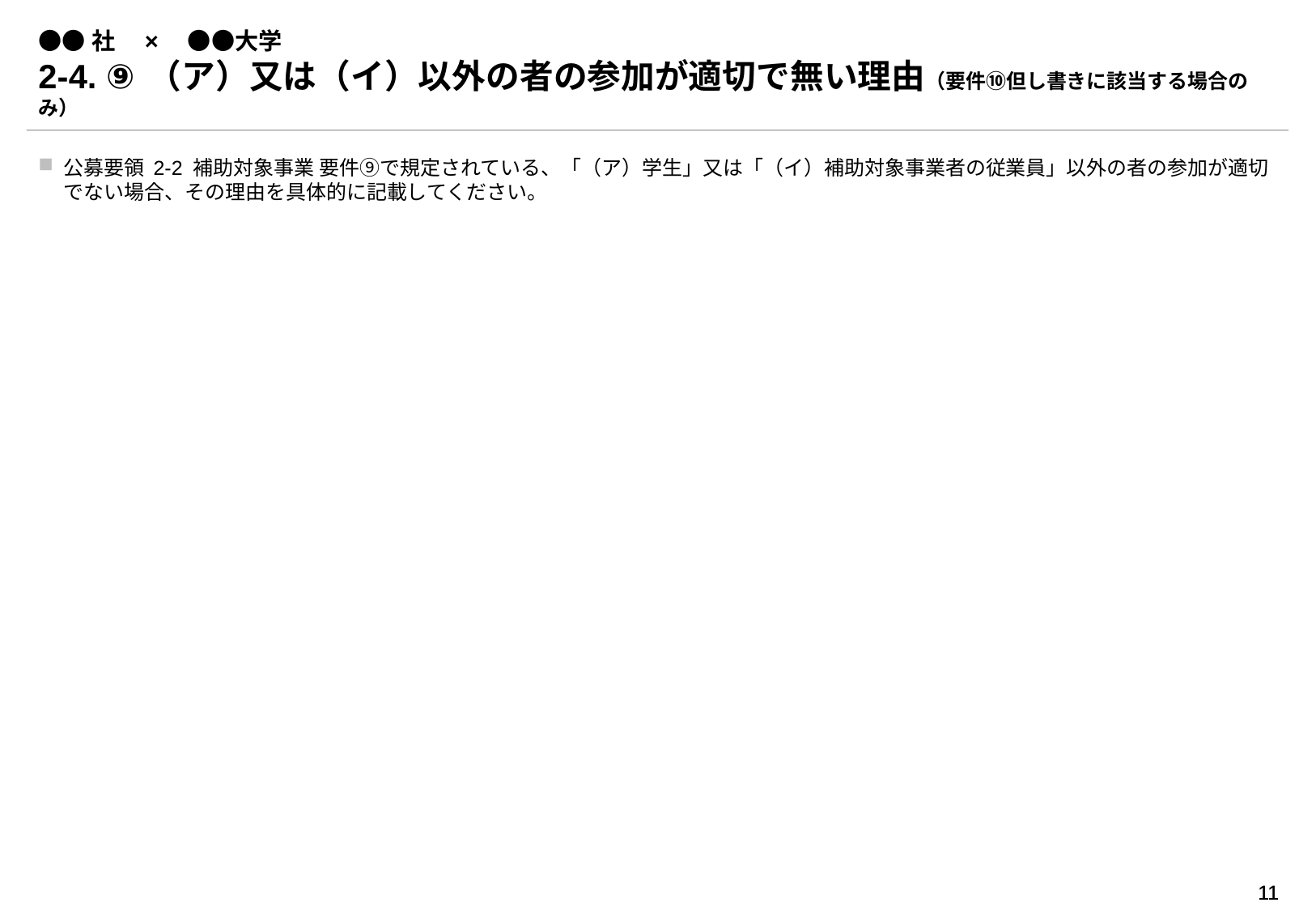

# ●●社　×　●●大学
2-4. ⑨（ア）又は（イ）以外の者の参加が適切で無い理由（要件⑩但し書きに該当する場合のみ）
公募要領 2-2 補助対象事業 要件⑨で規定されている、「（ア）学生」又は「（イ）補助対象事業者の従業員」以外の者の参加が適切でない場合、その理由を具体的に記載してください。